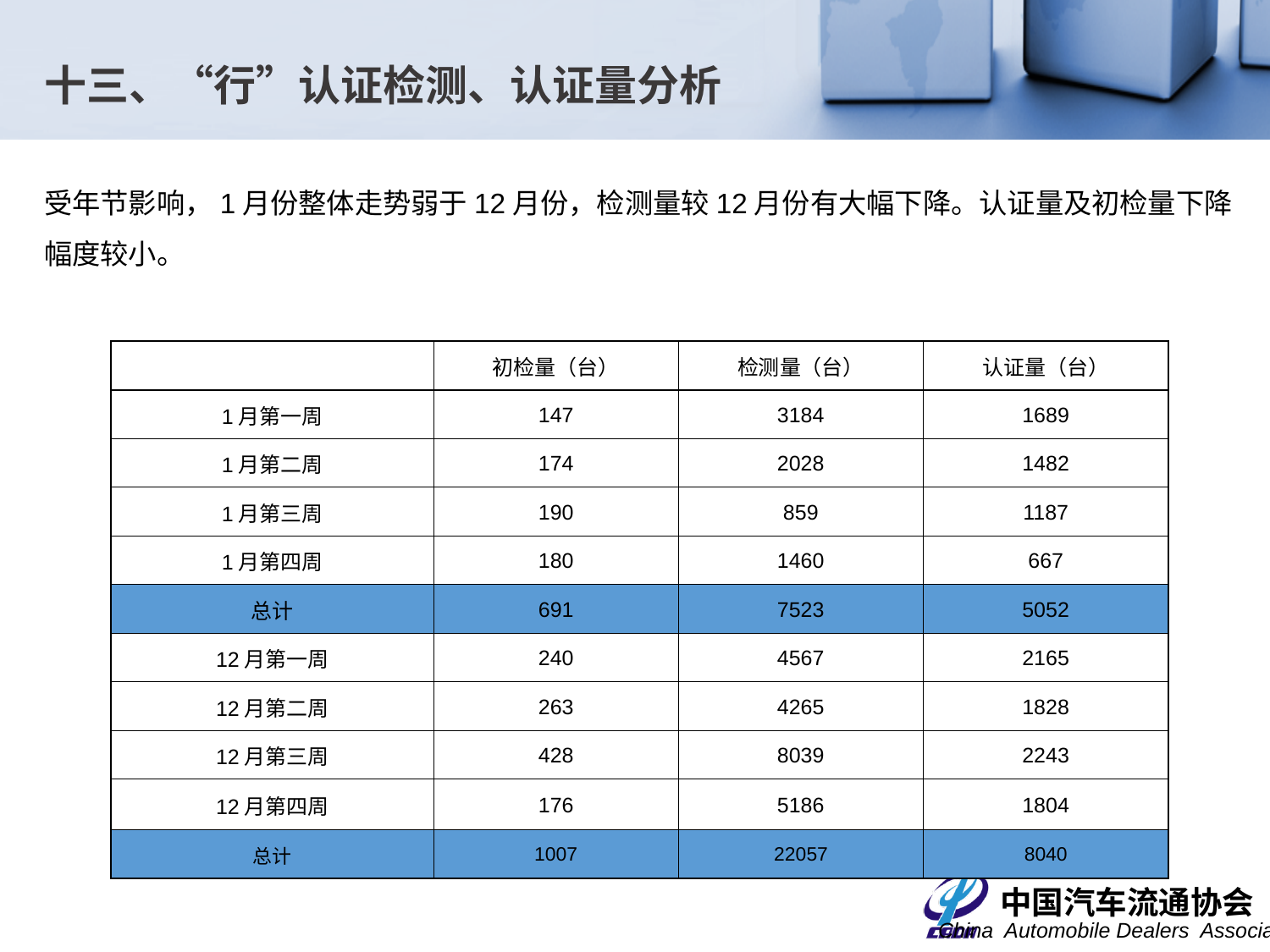

十三、“行”认证检测、认证量分析
受年节影响，1月份整体走势弱于12月份，检测量较12月份有大幅下降。认证量及初检量下降幅度较小。
|  | 初检量（台） | 检测量（台） | 认证量（台） |
| --- | --- | --- | --- |
| 1月第一周 | 147 | 3184 | 1689 |
| 1月第二周 | 174 | 2028 | 1482 |
| 1月第三周 | 190 | 859 | 1187 |
| 1月第四周 | 180 | 1460 | 667 |
| 总计 | 691 | 7523 | 5052 |
| 12月第一周 | 240 | 4567 | 2165 |
| 12月第二周 | 263 | 4265 | 1828 |
| 12月第三周 | 428 | 8039 | 2243 |
| 12月第四周 | 176 | 5186 | 1804 |
| 总计 | 1007 | 22057 | 8040 |